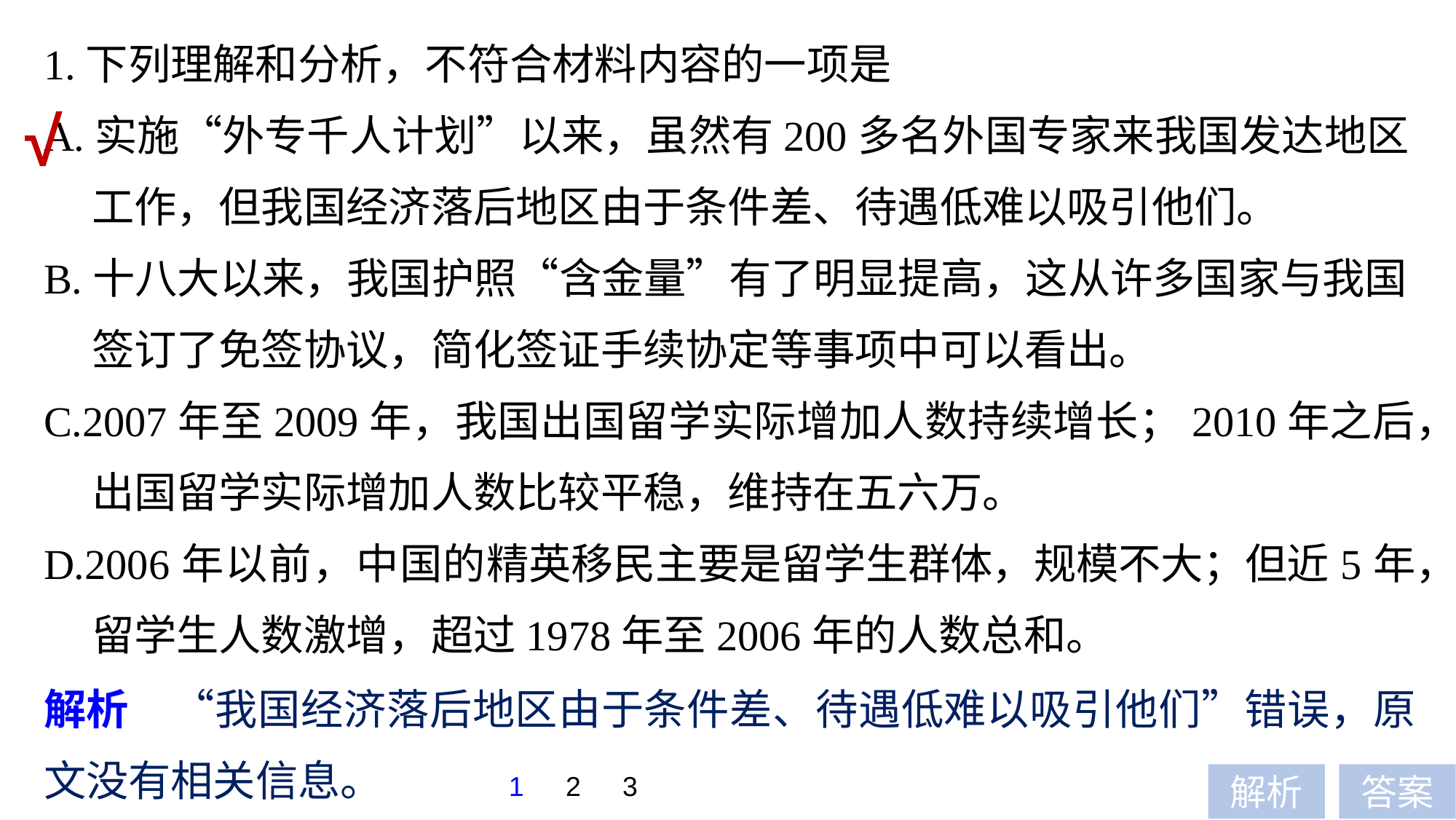

1.下列理解和分析，不符合材料内容的一项是
A.实施“外专千人计划”以来，虽然有200多名外国专家来我国发达地区
    工作，但我国经济落后地区由于条件差、待遇低难以吸引他们。
B.十八大以来，我国护照“含金量”有了明显提高，这从许多国家与我国
    签订了免签协议，简化签证手续协定等事项中可以看出。
C.2007年至2009年，我国出国留学实际增加人数持续增长；2010年之后，
    出国留学实际增加人数比较平稳，维持在五六万。
D.2006年以前，中国的精英移民主要是留学生群体，规模不大；但近5年，
    留学生人数激增，超过1978年至2006年的人数总和。
√
解析　“我国经济落后地区由于条件差、待遇低难以吸引他们”错误，原文没有相关信息。
1
2
3
解析
答案